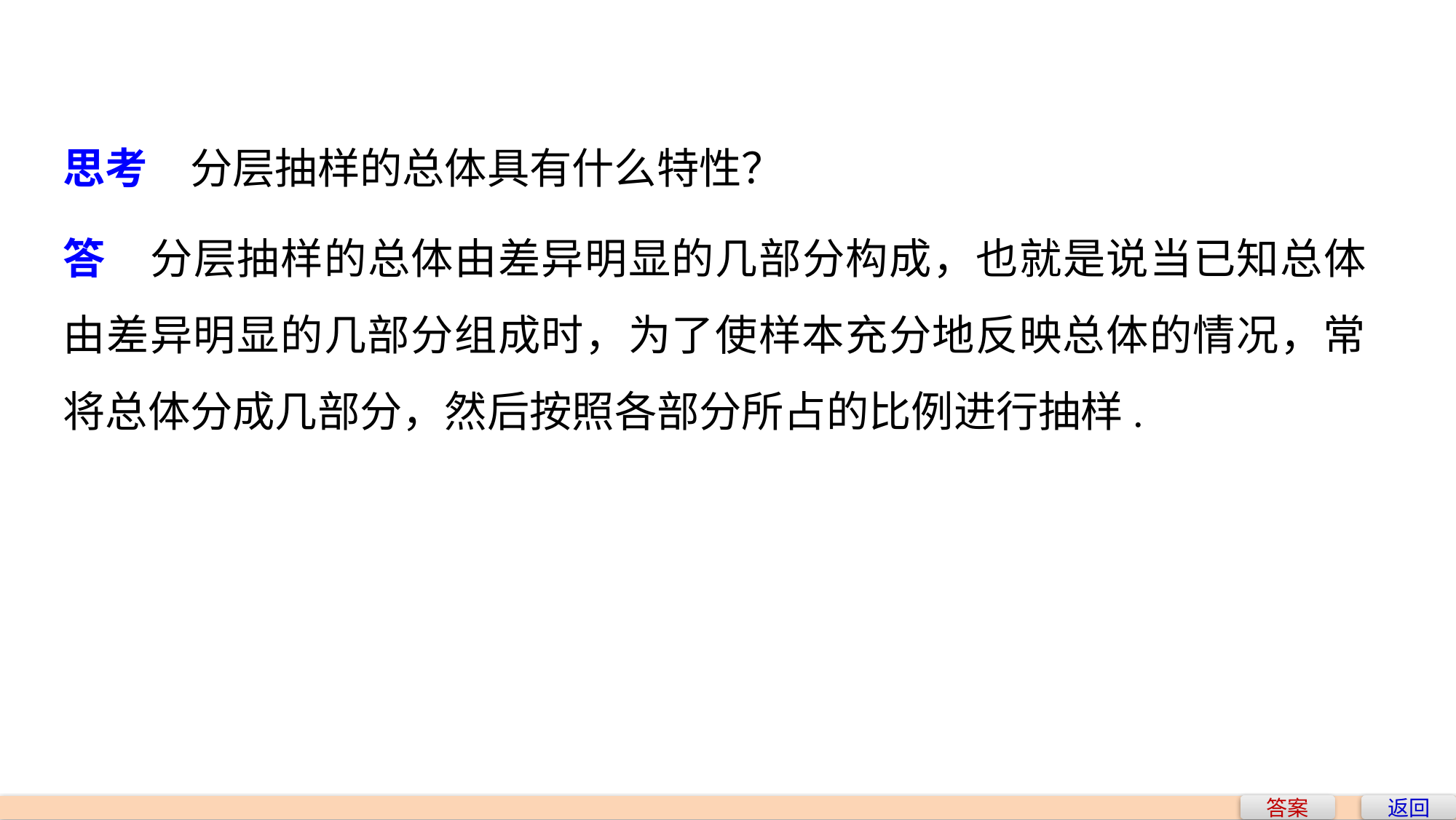

思考　分层抽样的总体具有什么特性？
答　分层抽样的总体由差异明显的几部分构成，也就是说当已知总体由差异明显的几部分组成时，为了使样本充分地反映总体的情况，常将总体分成几部分，然后按照各部分所占的比例进行抽样.
答案
返回